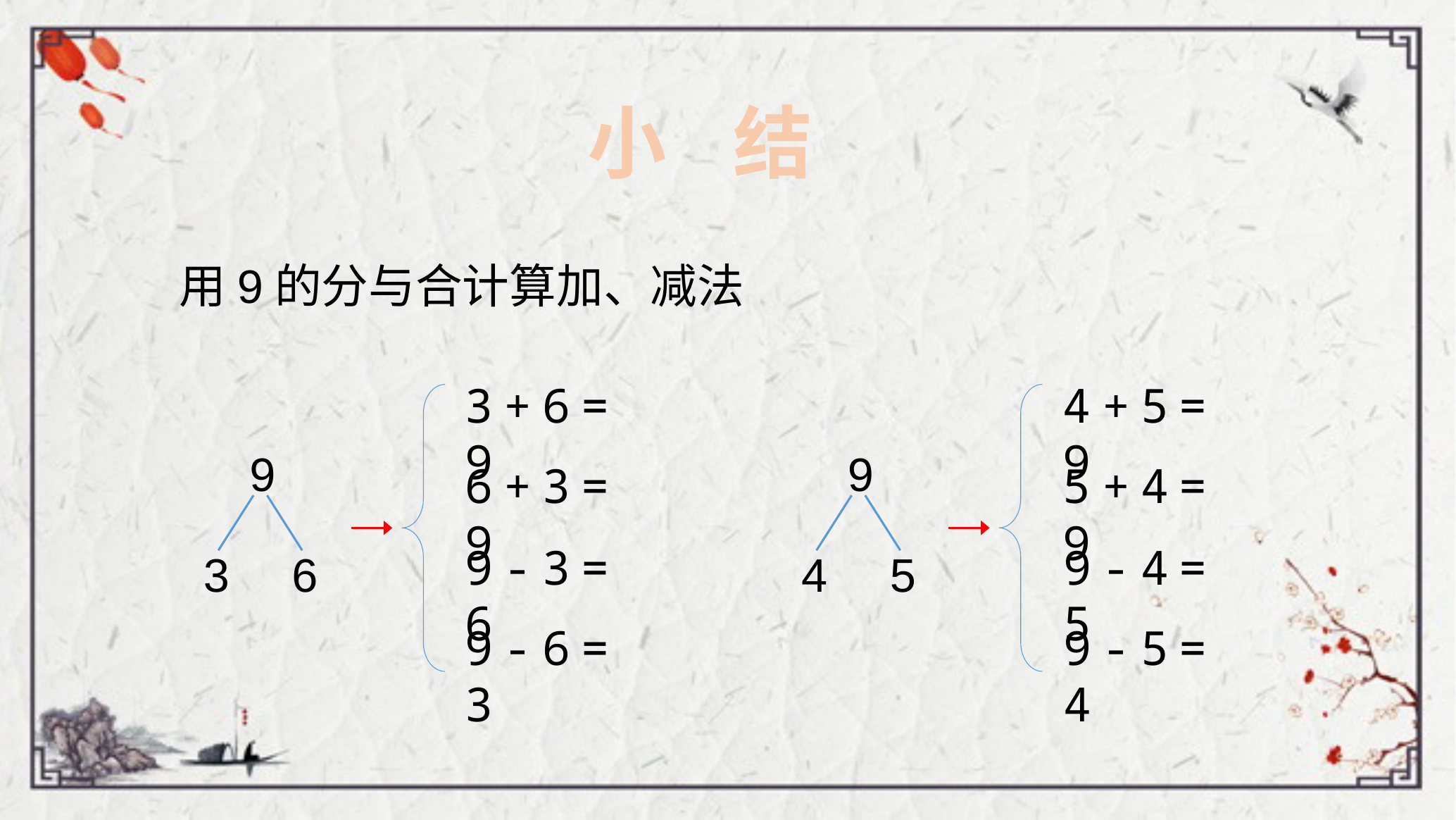

小   结
用9的分与合计算加、减法
3 + 6 = 9
4 + 5 = 9

9
3
6
9
4
5
6 + 3 = 9
5 + 4 = 9
9 - 3 = 6
9 - 4 = 5
9 - 6 = 3
9 - 5 = 4